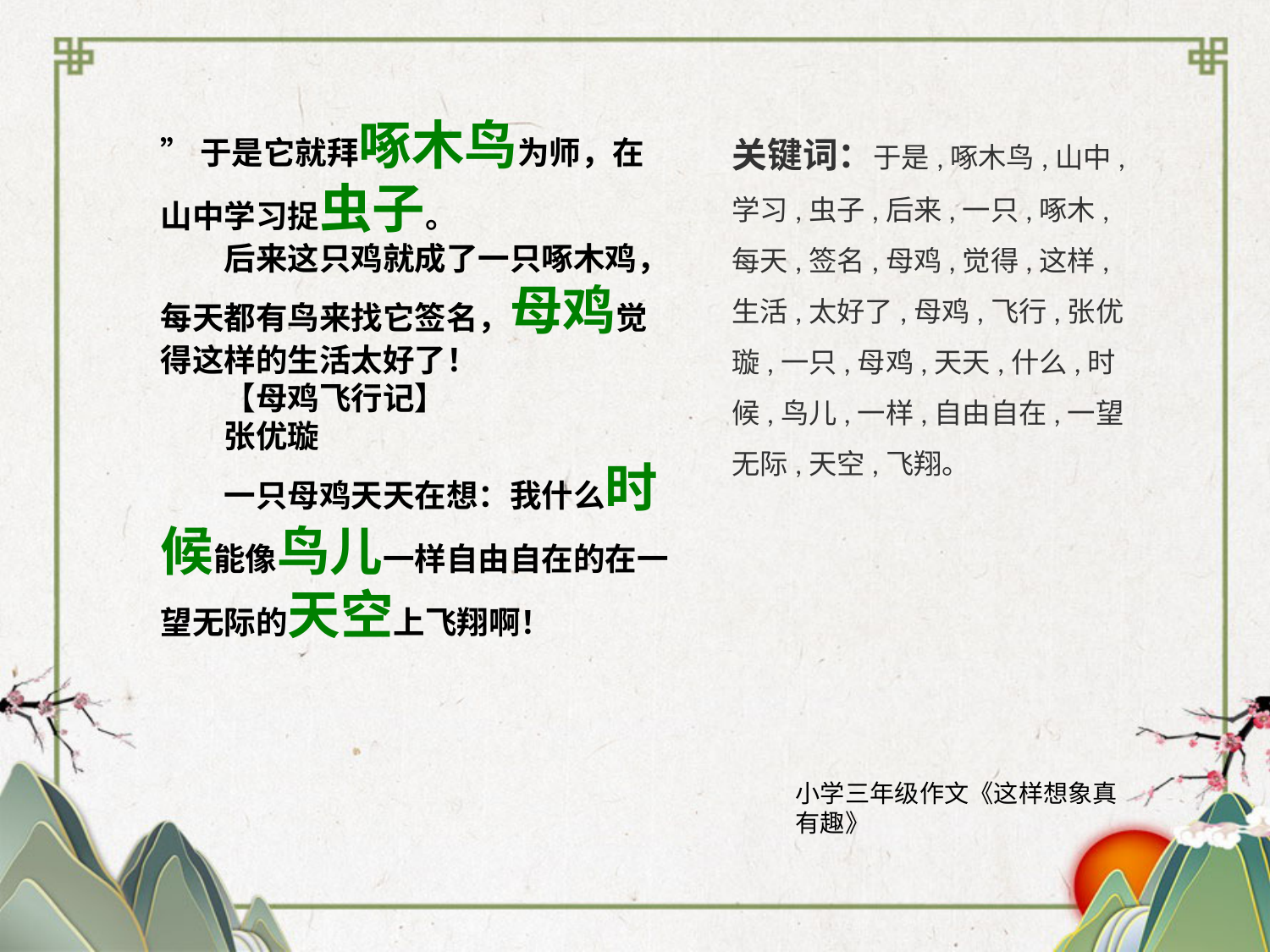

”于是它就拜啄木鸟为师，在山中学习捉虫子。
　　后来这只鸡就成了一只啄木鸡，每天都有鸟来找它签名，母鸡觉得这样的生活太好了！
　　【母鸡飞行记】
　　张优璇
　　一只母鸡天天在想：我什么时候能像鸟儿一样自由自在的在一望无际的天空上飞翔啊！
关键词：于是,啄木鸟,山中,学习,虫子,后来,一只,啄木,每天,签名,母鸡,觉得,这样,生活,太好了,母鸡,飞行,张优璇,一只,母鸡,天天,什么,时候,鸟儿,一样,自由自在,一望无际,天空,飞翔。
小学三年级作文《这样想象真有趣》